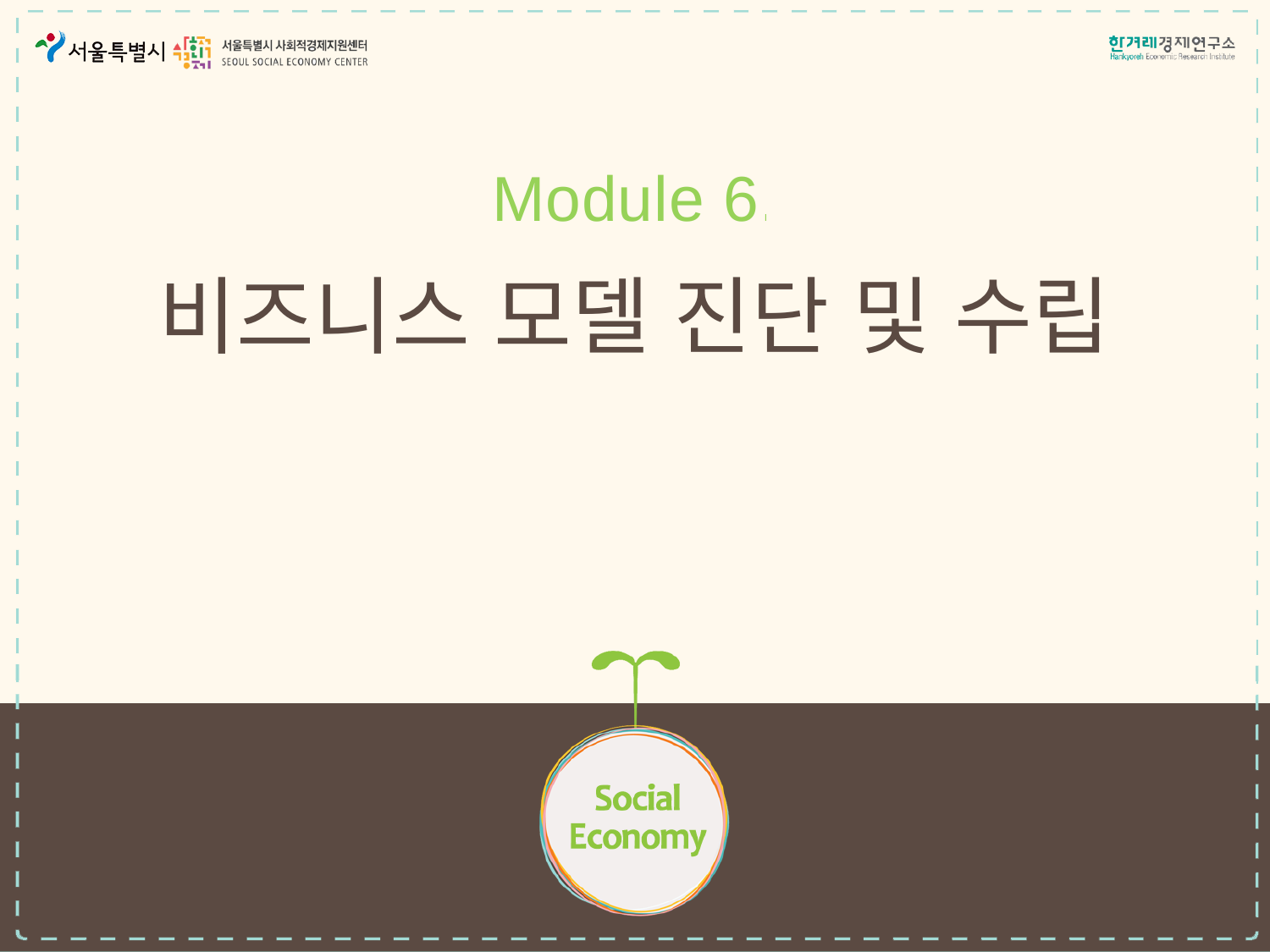

Module 6.
# 비즈니스 모델 진단 및 수립